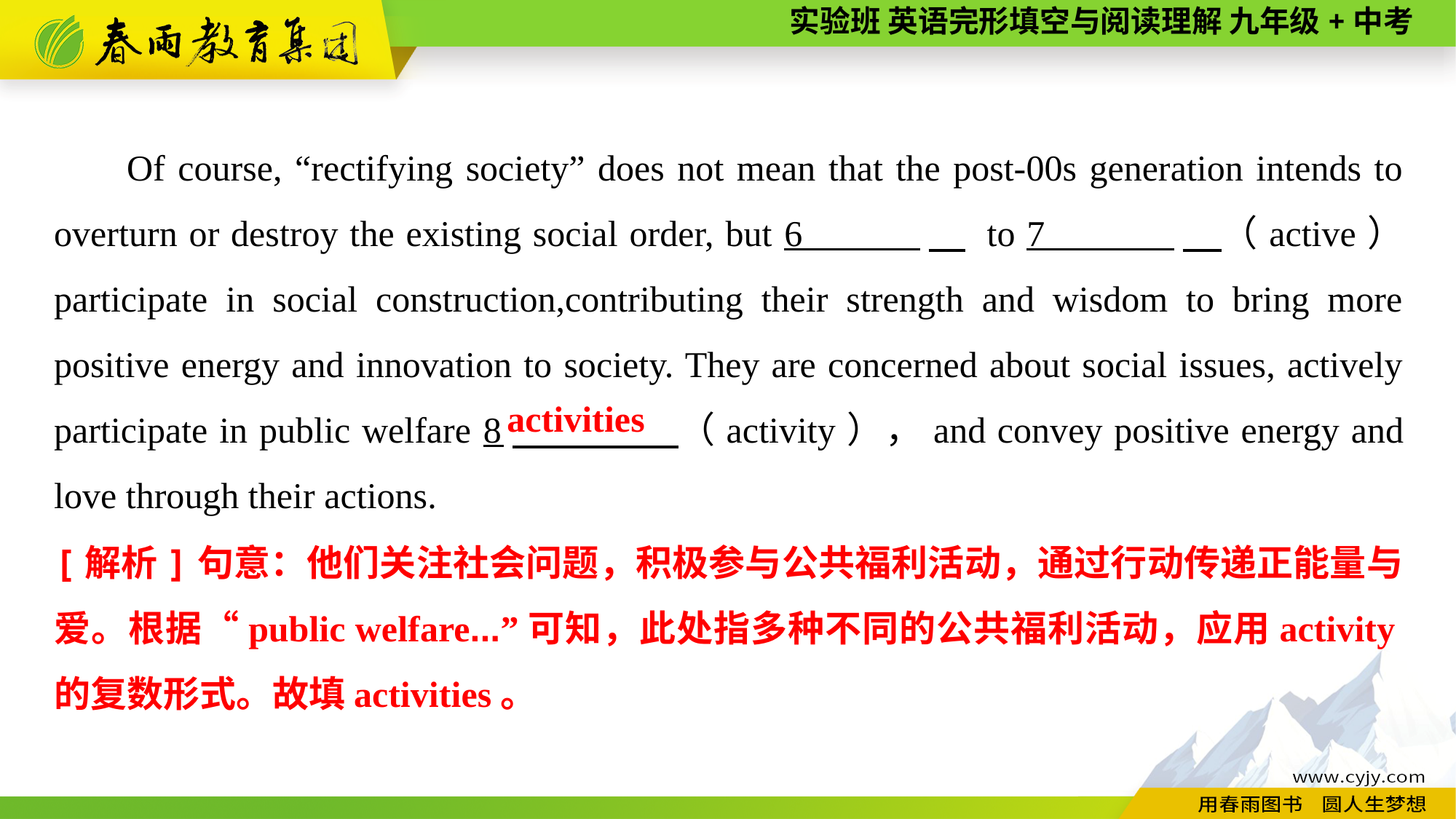

Of course, “rectifying society” does not mean that the post-00s generation intends to overturn or destroy the existing social order, but 6          　 to 7           　（active） participate in social construction,contributing their strength and wisdom to bring more positive energy and innovation to society. They are concerned about social issues, actively participate in public welfare 8　            （activity），and convey positive energy and love through their actions.
activities
[解析]句意：他们关注社会问题，积极参与公共福利活动，通过行动传递正能量与爱。根据“public welfare...”可知，此处指多种不同的公共福利活动，应用activity的复数形式。故填activities。